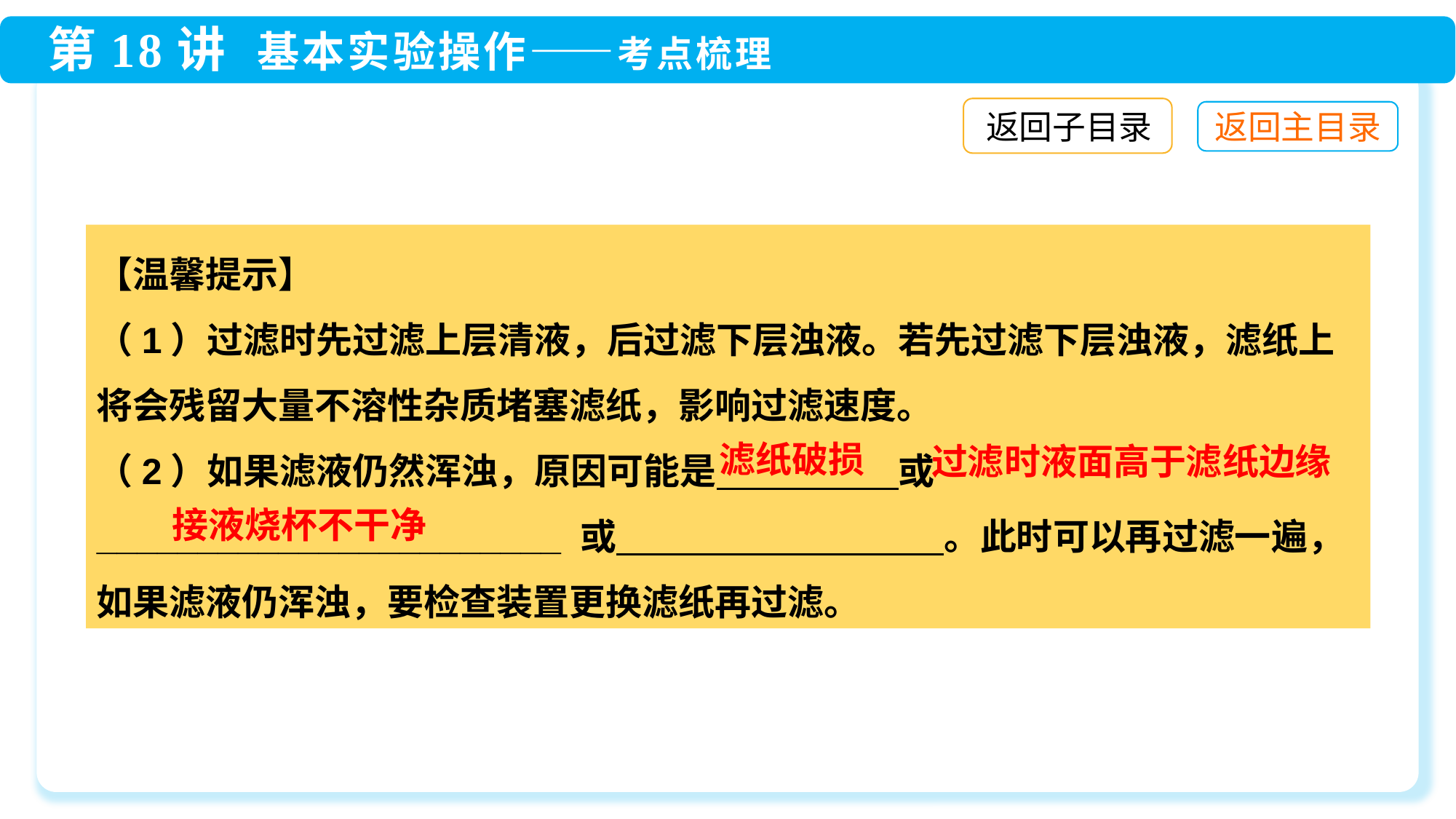

返回子目录
【温馨提示】
（1）过滤时先过滤上层清液，后过滤下层浊液。若先过滤下层浊液，滤纸上将会残留大量不溶性杂质堵塞滤纸，影响过滤速度。
（2）如果滤液仍然浑浊，原因可能是　　　　　或_______________________ 或　　　　　　　　　。此时可以再过滤一遍，如果滤液仍浑浊，要检查装置更换滤纸再过滤。
滤纸破损
过滤时液面高于滤纸边缘
接液烧杯不干净